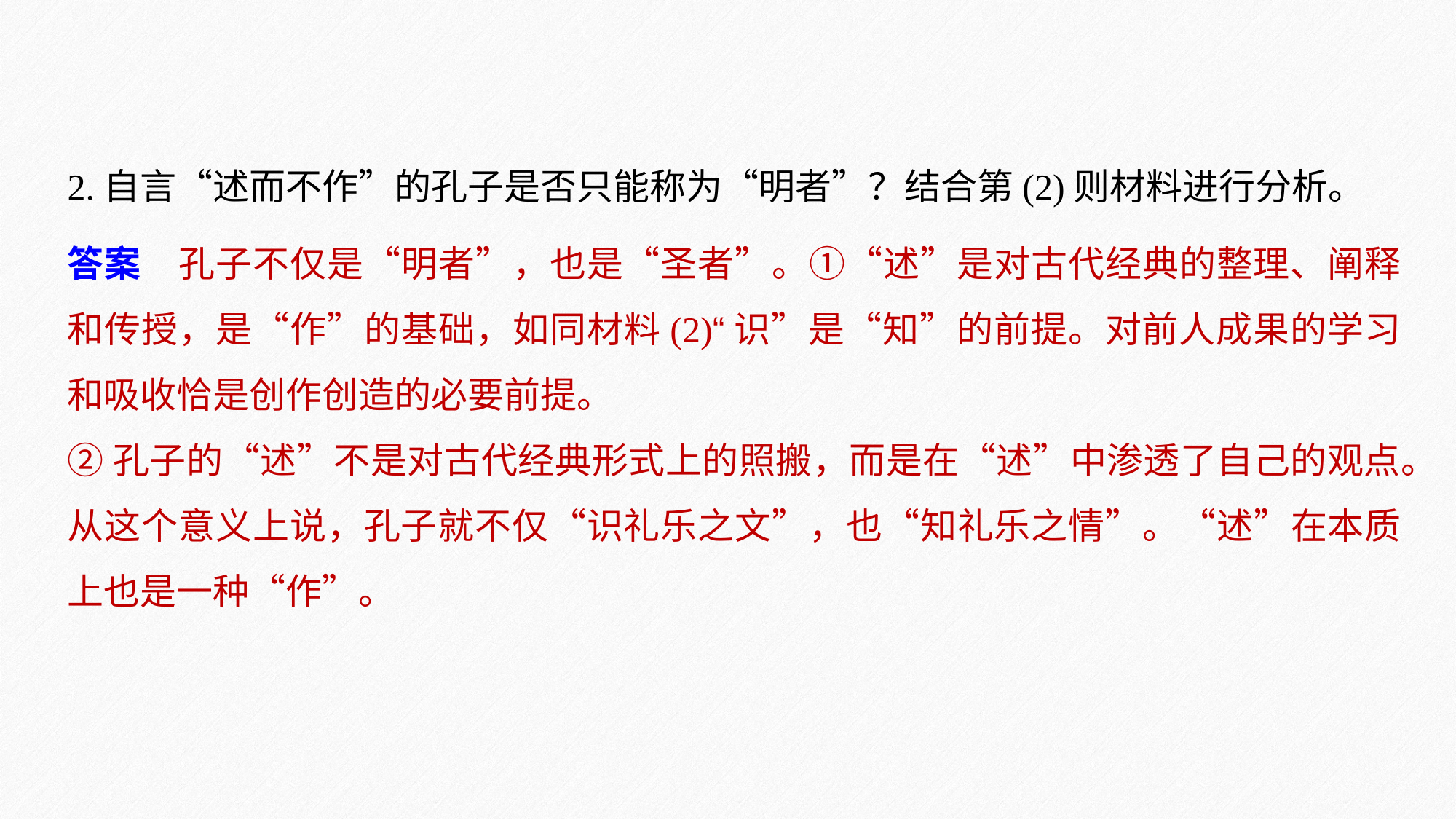

2.自言“述而不作”的孔子是否只能称为“明者”？结合第(2)则材料进行分析。
答案　孔子不仅是“明者”，也是“圣者”。①“述”是对古代经典的整理、阐释和传授，是“作”的基础，如同材料(2)“识”是“知”的前提。对前人成果的学习和吸收恰是创作创造的必要前提。
②孔子的“述”不是对古代经典形式上的照搬，而是在“述”中渗透了自己的观点。从这个意义上说，孔子就不仅“识礼乐之文”，也“知礼乐之情”。“述”在本质上也是一种“作”。